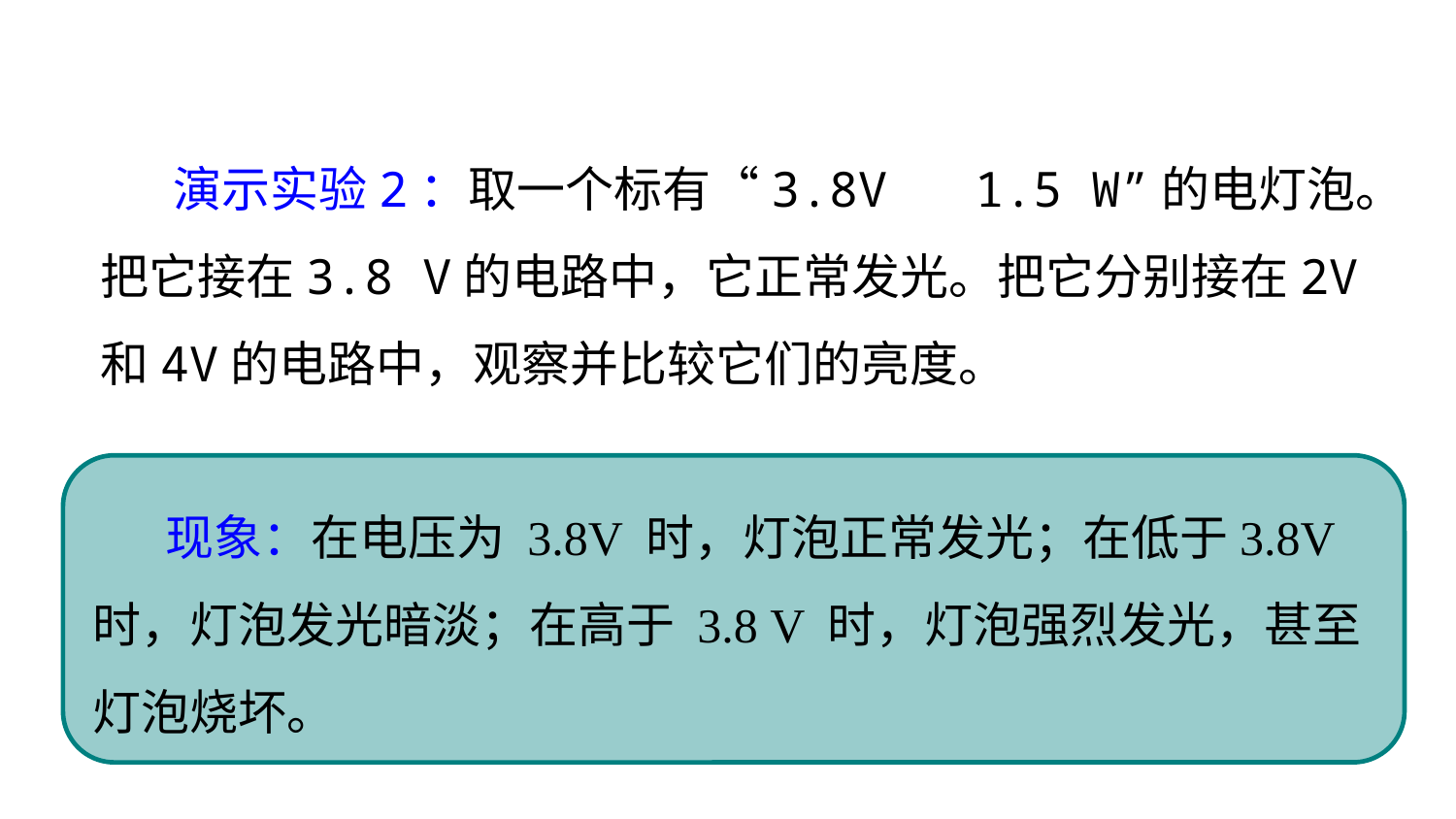

演示实验2：取一个标有“3.8V   1.5 W”的电灯泡。把它接在3.8 V的电路中，它正常发光。把它分别接在2V和4V的电路中，观察并比较它们的亮度。
现象：在电压为 3.8V 时，灯泡正常发光；在低于3.8V 时，灯泡发光暗淡；在高于 3.8 V 时，灯泡强烈发光，甚至灯泡烧坏。